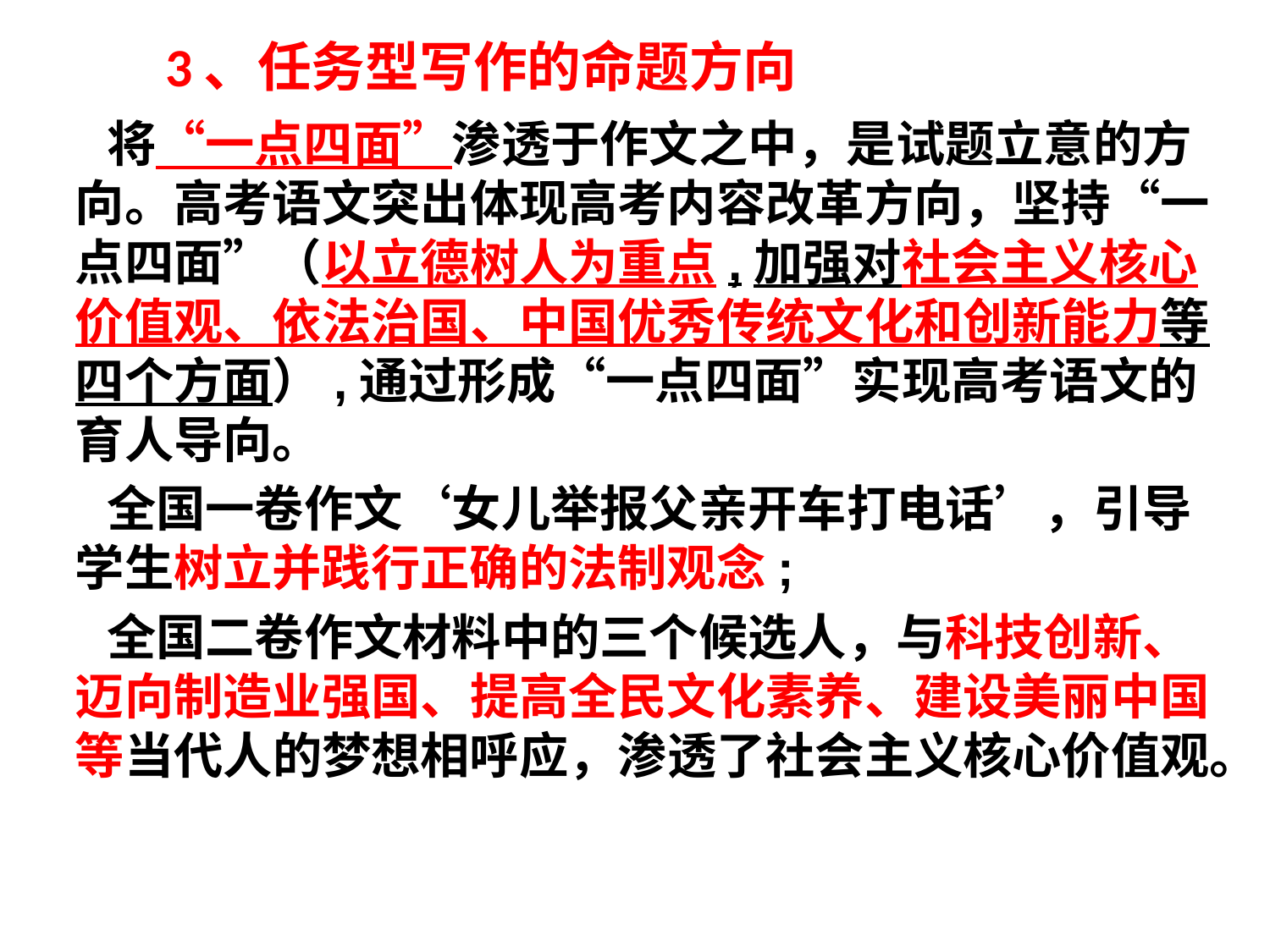

3、任务型写作的命题方向
      将“一点四面”渗透于作文之中，是试题立意的方向。高考语文突出体现高考内容改革方向，坚持“一点四面”（以立德树人为重点,加强对社会主义核心价值观、依法治国、中国优秀传统文化和创新能力等四个方面）,通过形成“一点四面”实现高考语文的育人导向。
      全国一卷作文‘女儿举报父亲开车打电话’，引导学生树立并践行正确的法制观念;
      全国二卷作文材料中的三个候选人，与科技创新、迈向制造业强国、提高全民文化素养、建设美丽中国等当代人的梦想相呼应，渗透了社会主义核心价值观。